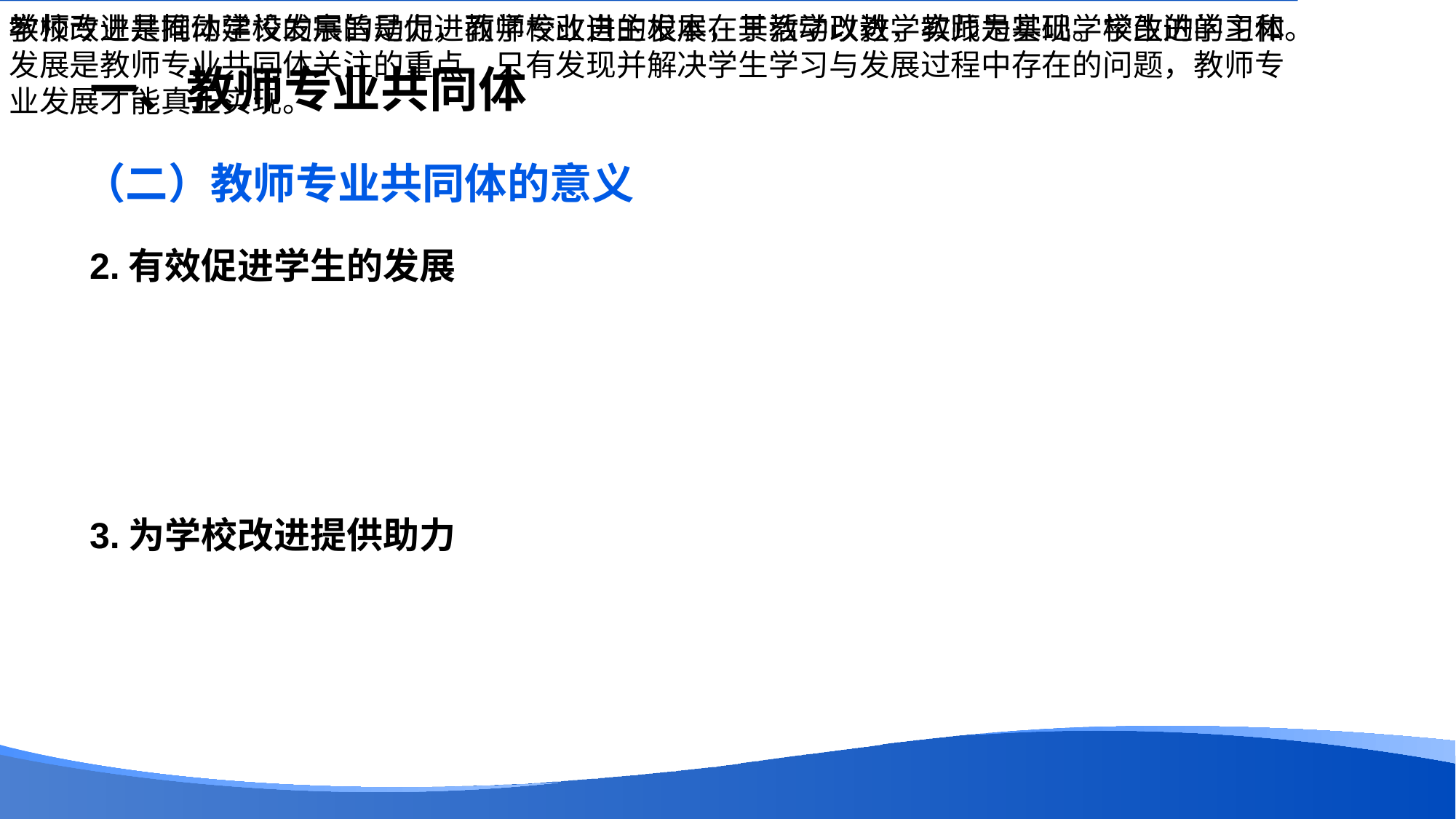

# 一、教师专业共同体
（二）教师专业共同体的意义
2.有效促进学生的发展
教师专业共同体建设的宗旨是促进教师专业自主发展，其活动以教学实践为基础。学生的学习和发展是教师专业共同体关注的重点，只有发现并解决学生学习与发展过程中存在的问题，教师专业发展才能真正实现。
3.为学校改进提供助力
学校改进是推动学校发展的动力，而学校改进的根本在于教学改进，教师是实现学校改进的主体。